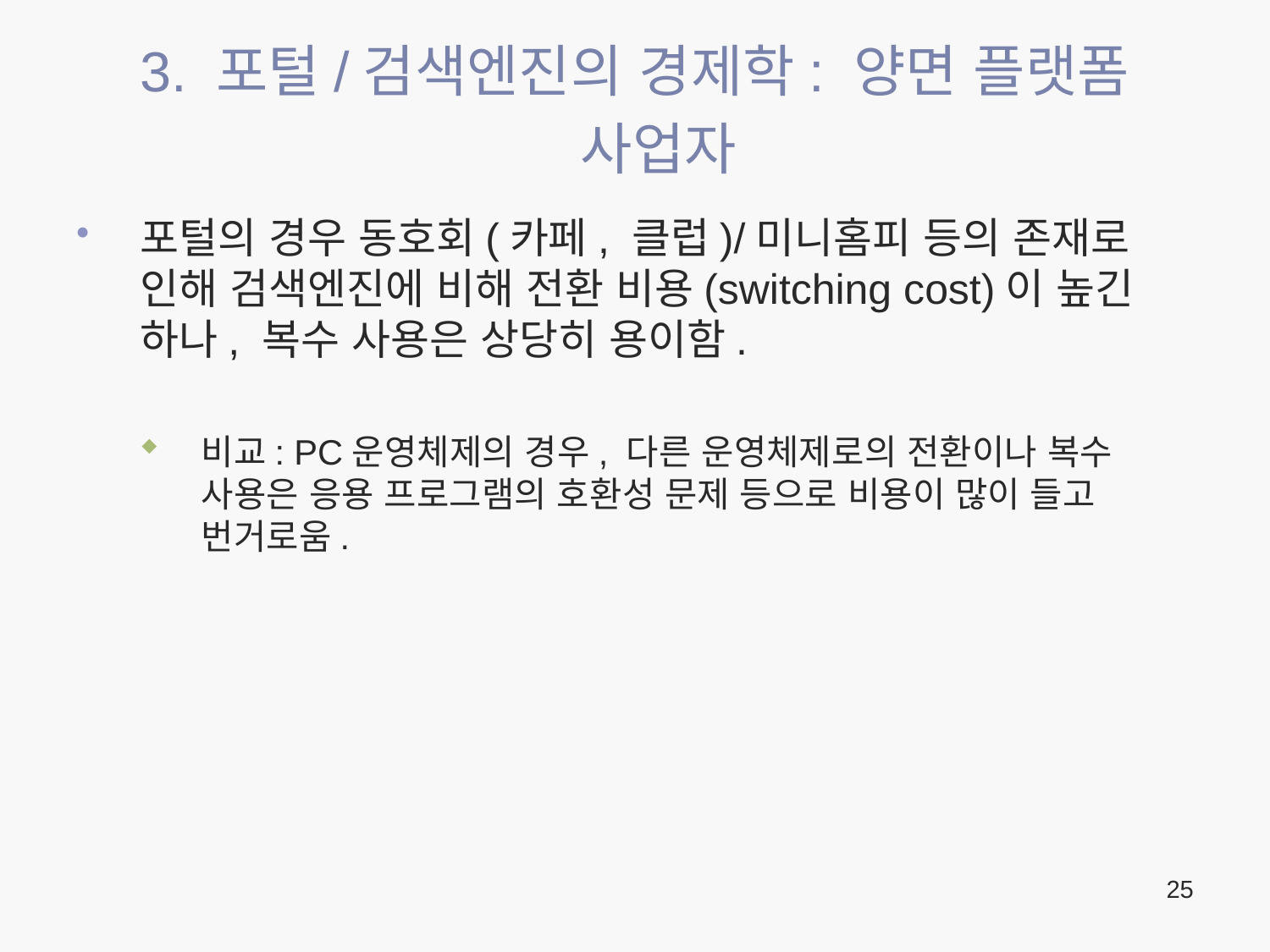

# 3. 포털/검색엔진의 경제학: 양면 플랫폼 사업자
포털의 경우 동호회(카페, 클럽)/미니홈피 등의 존재로 인해 검색엔진에 비해 전환 비용(switching cost)이 높긴 하나, 복수 사용은 상당히 용이함.

비교: PC운영체제의 경우, 다른 운영체제로의 전환이나 복수 사용은 응용 프로그램의 호환성 문제 등으로 비용이 많이 들고 번거로움.
25